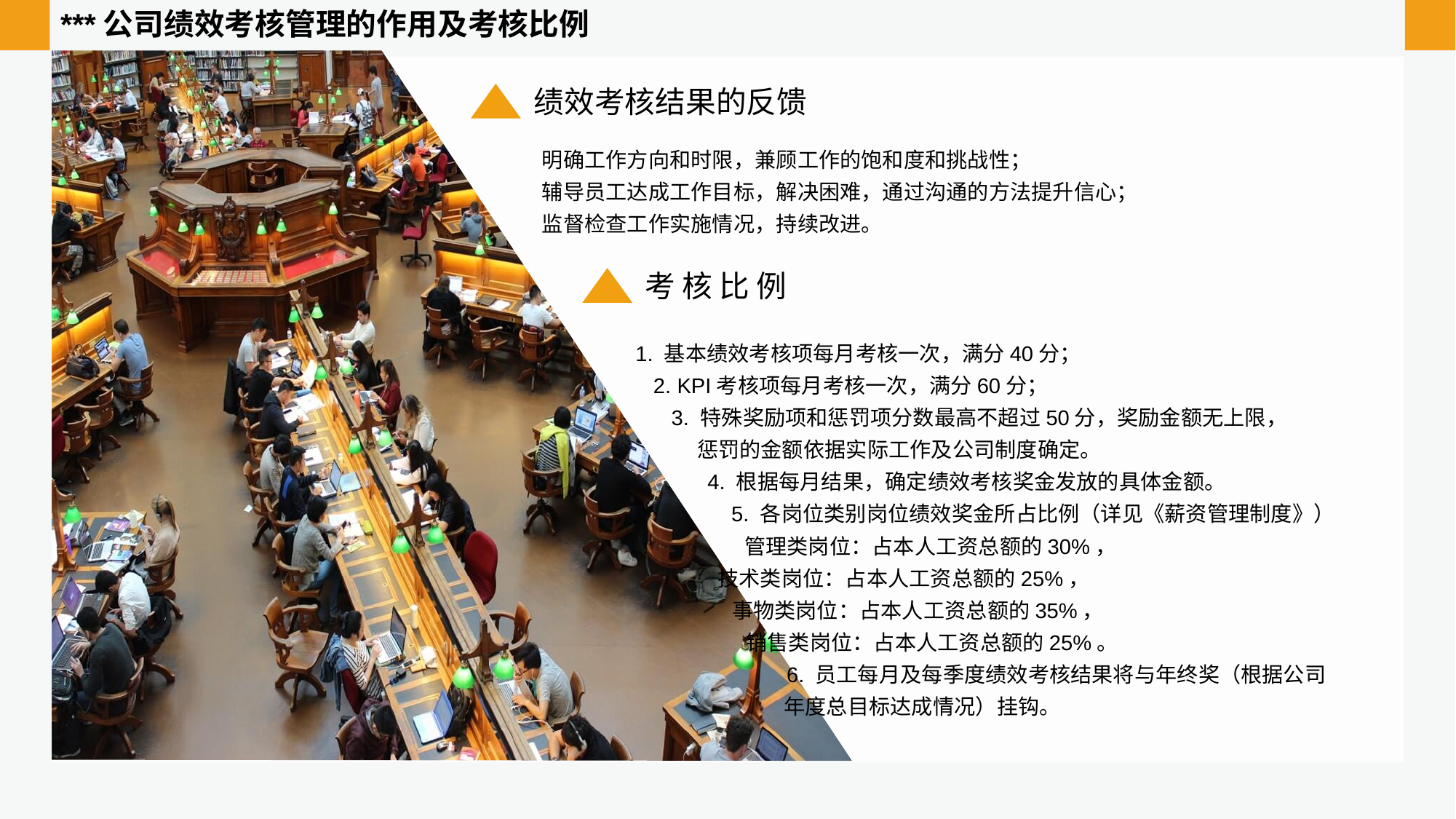

***公司绩效考核管理的作用及考核比例

绩效考核结果的反馈

明确工作方向和时限，兼顾工作的饱和度和挑战性；
辅导员工达成工作目标，解决困难，通过沟通的方法提升信心；
监督检查工作实施情况，持续改进。
考 核 比 例

1. 基本绩效考核项每月考核一次，满分40分；
   2. KPI考核项每月考核一次，满分60分；
      3. 特殊奖励项和惩罚项分数最高不超过50分，奖励金额无上限，
            惩罚的金额依据实际工作及公司制度确定。
            4. 根据每月结果，确定绩效考核奖金发放的具体金额。
                5. 各岗位类别岗位绩效奖金所占比例（详见《薪资管理制度》）
                      管理类岗位：占本人工资总额的30%，
                         技术类岗位：占本人工资总额的25%，
                            事物类岗位：占本人工资总额的35%，
                               销售类岗位：占本人工资总额的25%。
                                6. 员工每月及每季度绩效考核结果将与年终奖（根据公司
                                       年度总目标达成情况）挂钩。